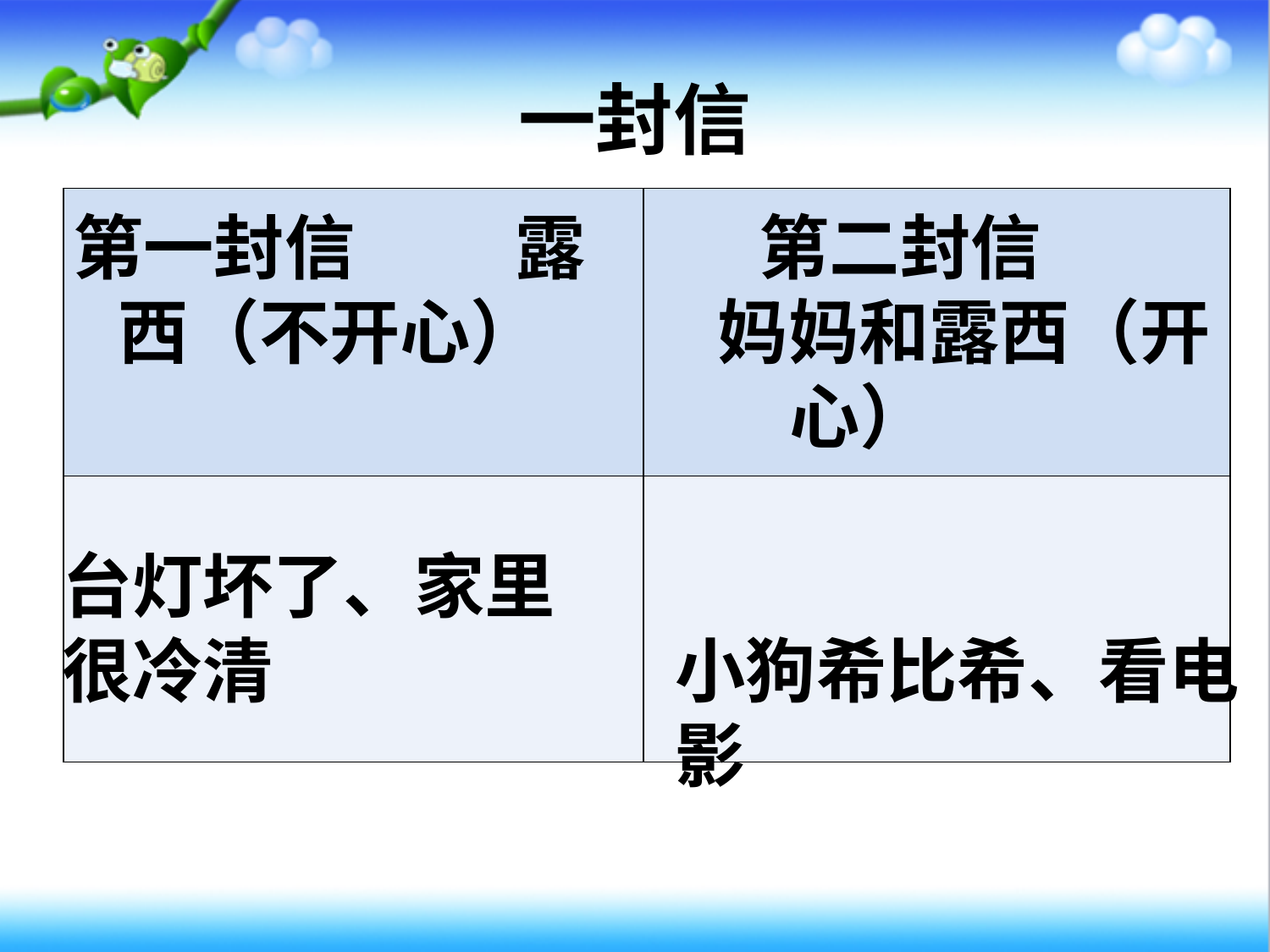

# 一封信
|  |  |
| --- | --- |
|  |  |
第一封信          露西（不开心）

台灯坏了、家里很冷清

第二封信
妈妈和露西（开心）

小狗希比希、看电影